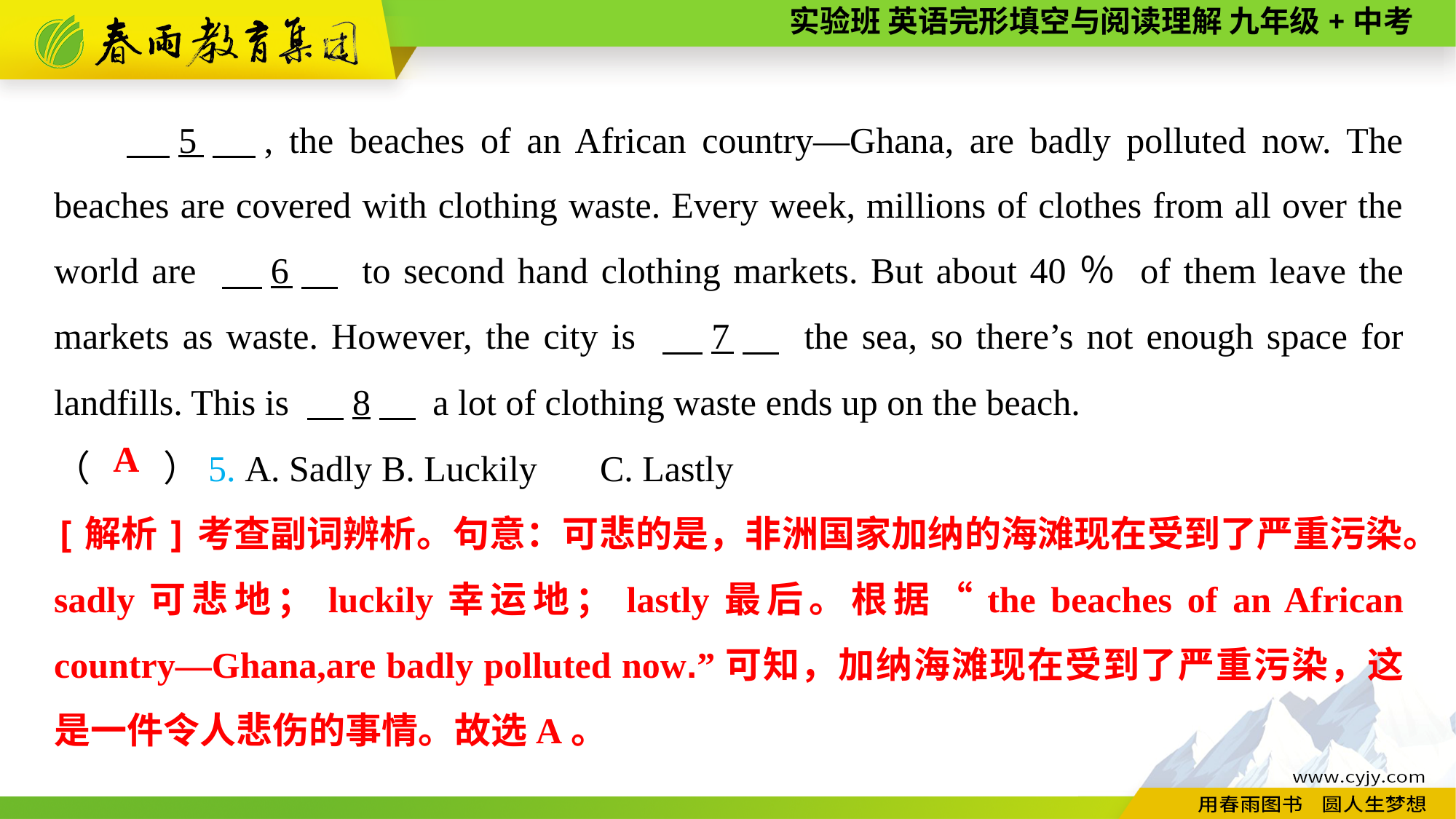

5　, the beaches of an African country—Ghana, are badly polluted now. The beaches are covered with clothing waste. Every week, millions of clothes from all over the world are 　6　 to second hand clothing markets. But about 40％ of them leave the markets as waste. However, the city is 　7　 the sea, so there’s not enough space for landfills. This is 　8　 a lot of clothing waste ends up on the beach.
（　　）5. A. Sadly	B. Luckily	C. Lastly
A
[解析]考查副词辨析。句意：可悲的是，非洲国家加纳的海滩现在受到了严重污染。sadly可悲地；luckily幸运地；lastly最后。根据“the beaches of an African country—Ghana,are badly polluted now.”可知，加纳海滩现在受到了严重污染，这是一件令人悲伤的事情。故选A。